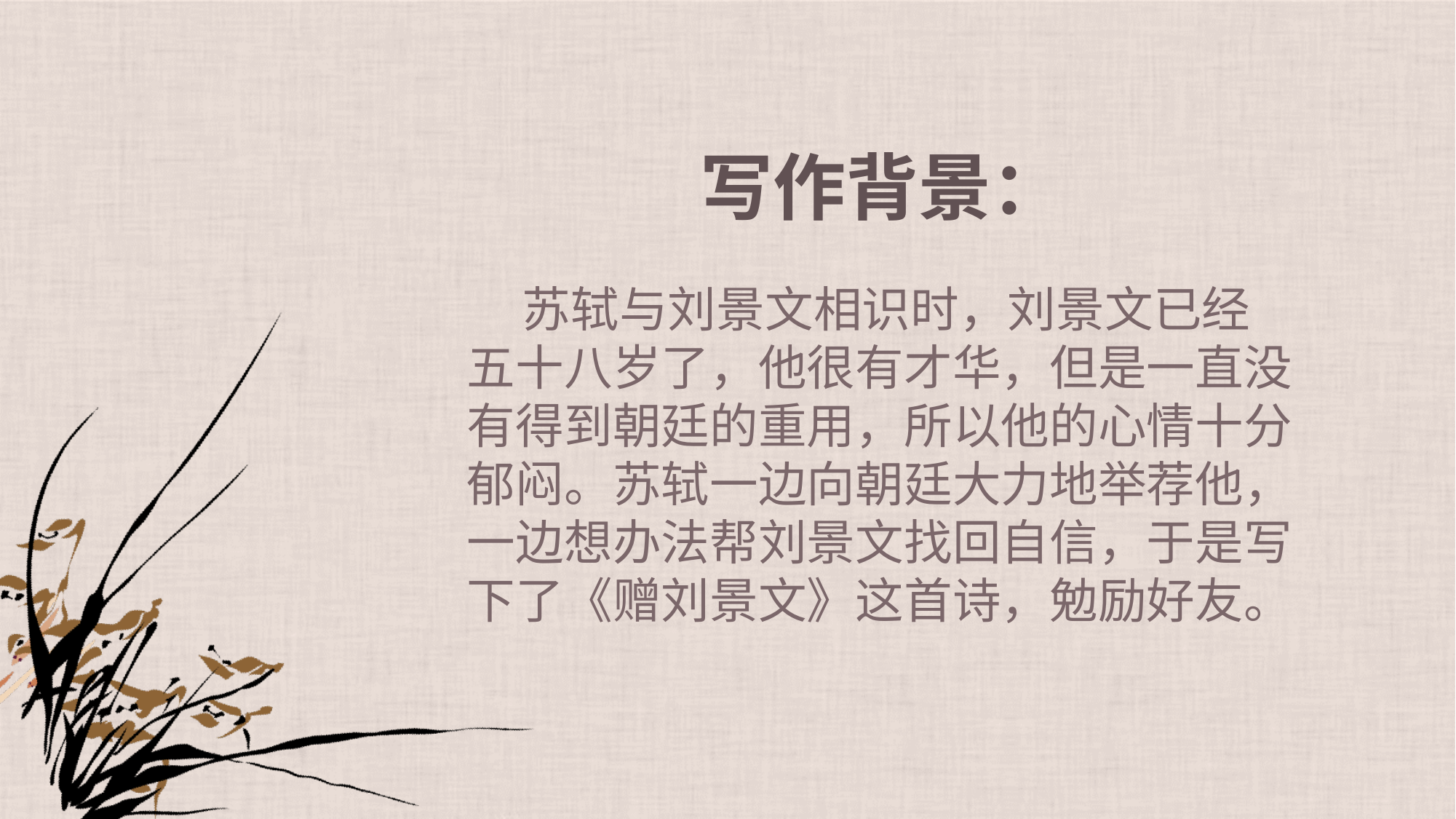

写作背景：

    苏轼与刘景文相识时，刘景文已经五十八岁了，他很有才华，但是一直没有得到朝廷的重用，所以他的心情十分郁闷。苏轼一边向朝廷大力地举荐他，一边想办法帮刘景文找回自信，于是写下了《赠刘景文》这首诗，勉励好友。